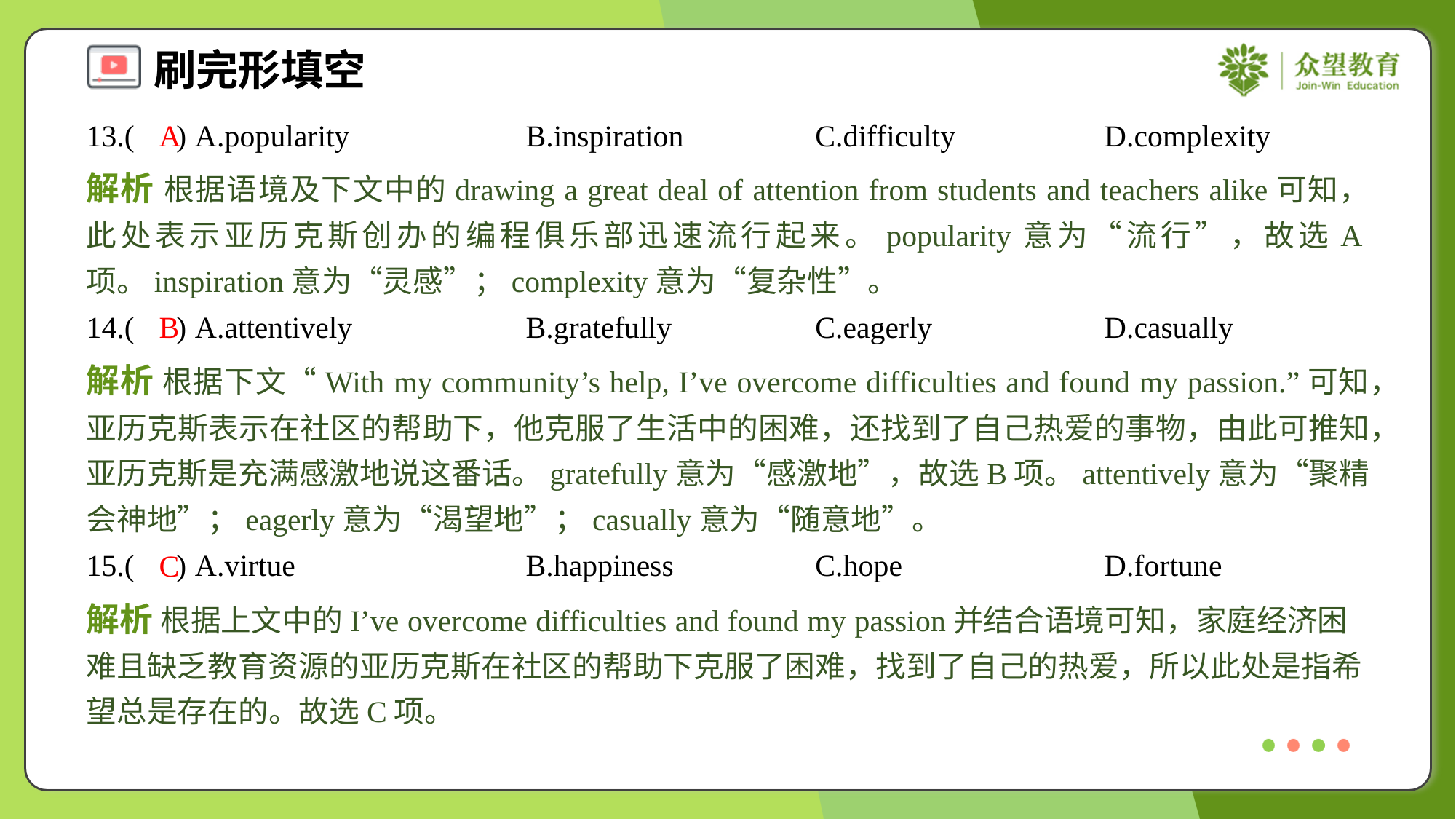

13.(     ) A.popularity	B.inspiration	C.difficulty	D.complexity
A
解析 根据语境及下文中的drawing a great deal of attention from students and teachers alike可知，此处表示亚历克斯创办的编程俱乐部迅速流行起来。popularity意为“流行”，故选A项。inspiration意为“灵感”；complexity意为“复杂性”。
14.(     ) A.attentively	B.gratefully	C.eagerly	D.casually
B
解析 根据下文“With my community’s help, I’ve overcome difficulties and found my passion.”可知，亚历克斯表示在社区的帮助下，他克服了生活中的困难，还找到了自己热爱的事物，由此可推知，亚历克斯是充满感激地说这番话。gratefully意为“感激地”，故选B项。attentively意为“聚精会神地”；eagerly意为“渴望地”；casually意为“随意地”。
15.(     ) A.virtue	B.happiness	C.hope	D.fortune
C
解析 根据上文中的I’ve overcome difficulties and found my passion并结合语境可知，家庭经济困难且缺乏教育资源的亚历克斯在社区的帮助下克服了困难，找到了自己的热爱，所以此处是指希望总是存在的。故选C项。